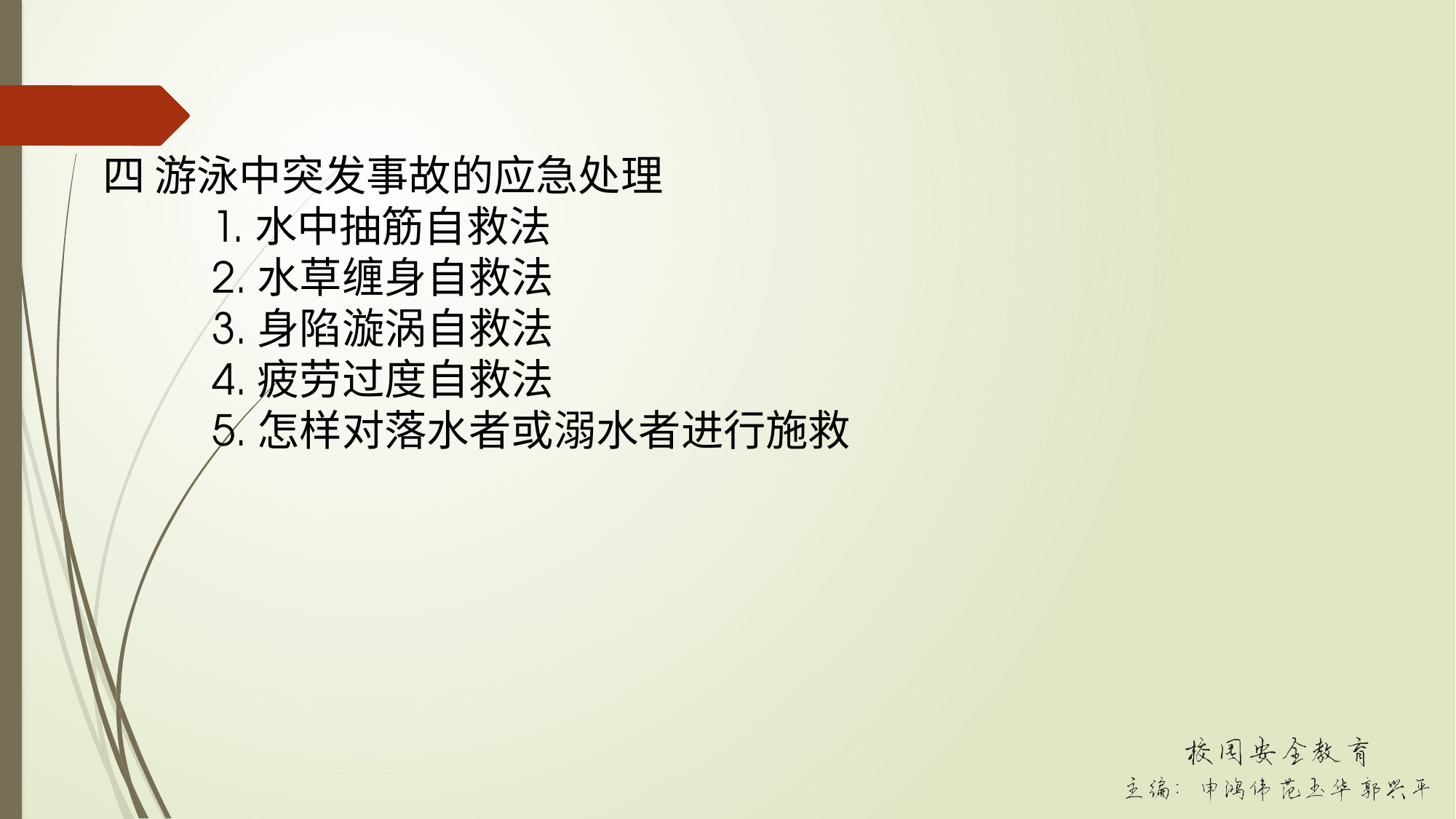

四 游泳中突发事故的应急处理
	1.水中抽筋自救法
	2.水草缠身自救法
	3.身陷漩涡自救法
	4.疲劳过度自救法
	5.怎样对落水者或溺水者进行施救